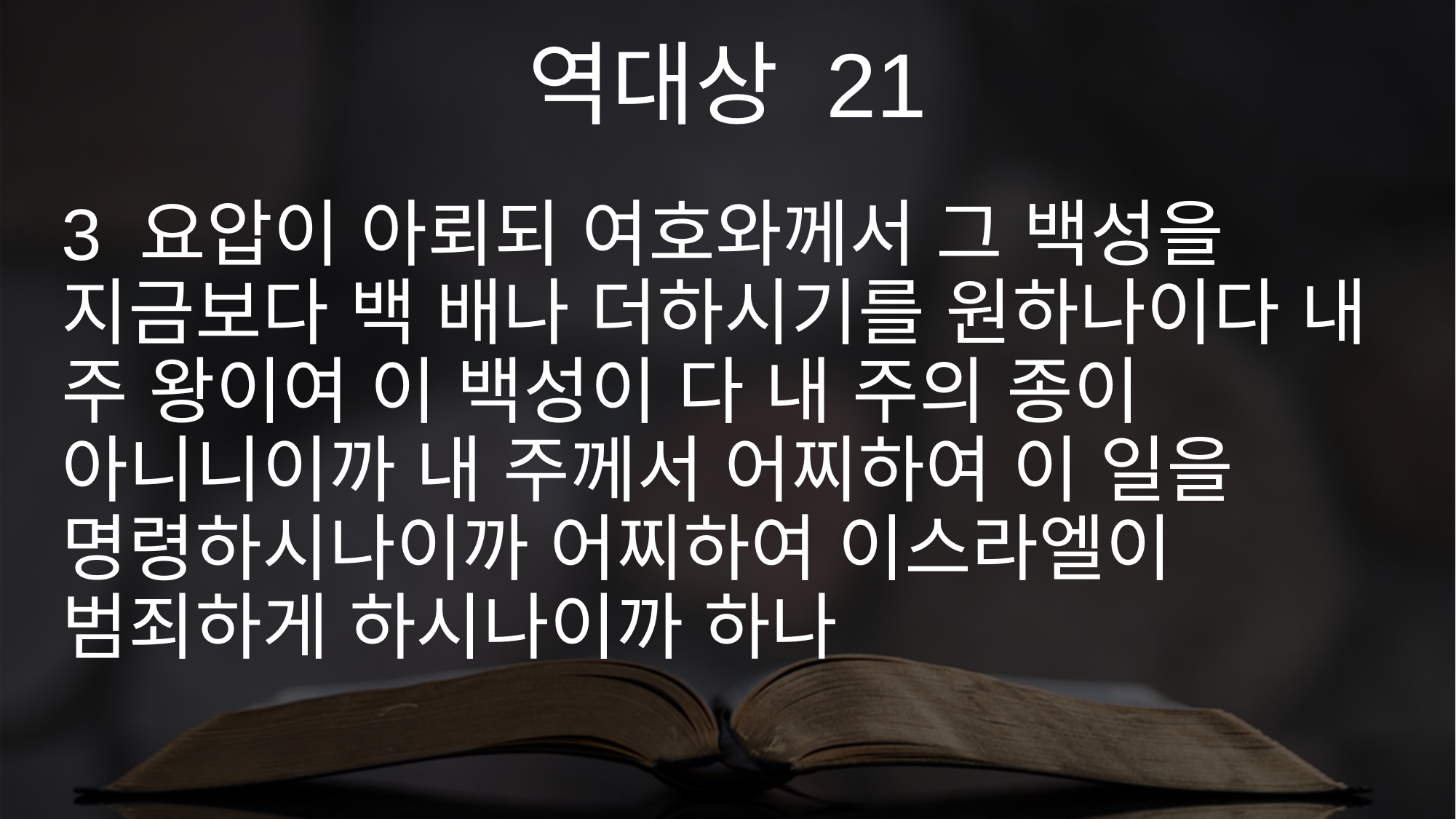

역대상 21
3 요압이 아뢰되 여호와께서 그 백성을 지금보다 백 배나 더하시기를 원하나이다 내 주 왕이여 이 백성이 다 내 주의 종이 아니니이까 내 주께서 어찌하여 이 일을 명령하시나이까 어찌하여 이스라엘이 범죄하게 하시나이까 하나